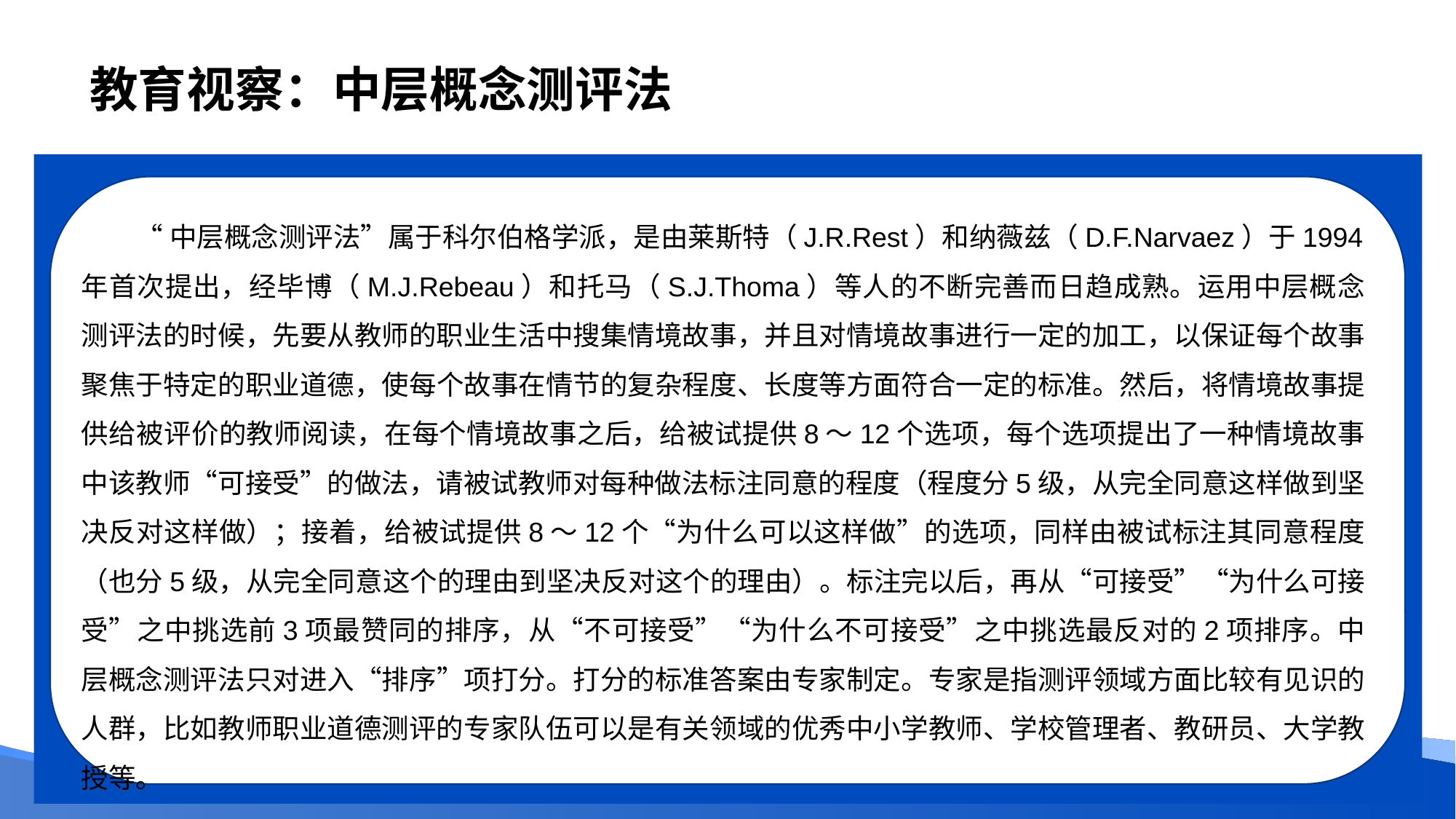

# 教育视察：中层概念测评法

“中层概念测评法”属于科尔伯格学派，是由莱斯特（J.R.Rest）和纳薇兹（D.F.Narvaez）于1994年首次提出，经毕博（M.J.Rebeau）和托马（S.J.Thoma）等人的不断完善而日趋成熟。运用中层概念测评法的时候，先要从教师的职业生活中搜集情境故事，并且对情境故事进行一定的加工，以保证每个故事聚焦于特定的职业道德，使每个故事在情节的复杂程度、长度等方面符合一定的标准。然后，将情境故事提供给被评价的教师阅读，在每个情境故事之后，给被试提供8～12个选项，每个选项提出了一种情境故事中该教师“可接受”的做法，请被试教师对每种做法标注同意的程度（程度分5级，从完全同意这样做到坚决反对这样做）；接着，给被试提供8～12个“为什么可以这样做”的选项，同样由被试标注其同意程度（也分5级，从完全同意这个的理由到坚决反对这个的理由）。标注完以后，再从“可接受”“为什么可接受”之中挑选前3项最赞同的排序，从“不可接受”“为什么不可接受”之中挑选最反对的2项排序。中层概念测评法只对进入“排序”项打分。打分的标准答案由专家制定。专家是指测评领域方面比较有见识的人群，比如教师职业道德测评的专家队伍可以是有关领域的优秀中小学教师、学校管理者、教研员、大学教授等。